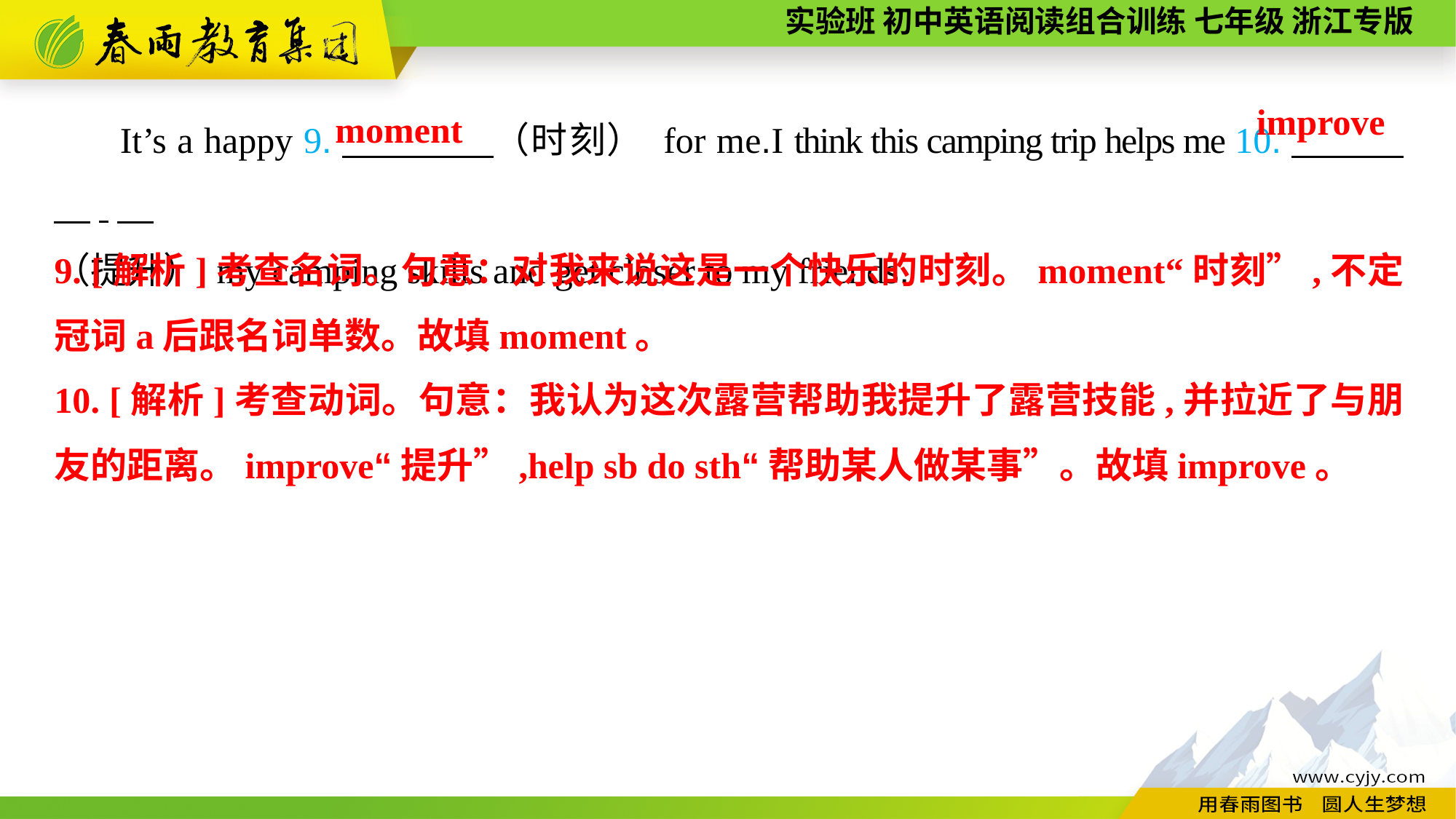

It’s a happy 9.　　　　（时刻） for me.I think this camping trip helps me 10.　　　　.
（提升） my camping skills and get closer to my friends.
improve
moment
9. [解析]考查名词。句意：对我来说这是一个快乐的时刻。moment“时刻”,不定冠词a后跟名词单数。故填moment。
10. [解析]考查动词。句意：我认为这次露营帮助我提升了露营技能,并拉近了与朋友的距离。improve“提升”,help sb do sth“帮助某人做某事”。故填improve。